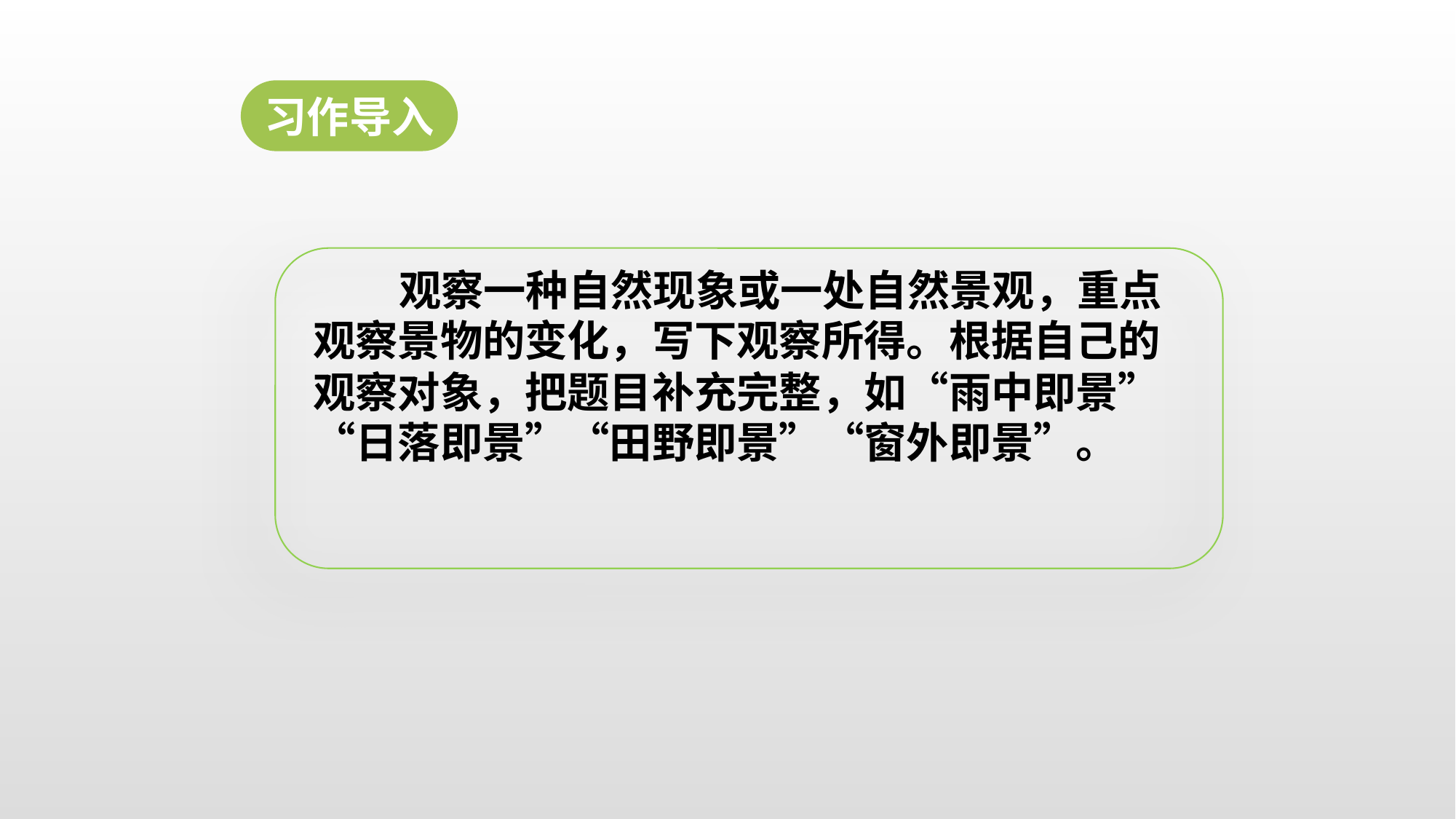

习作导入

观察一种自然现象或一处自然景观，重点观察景物的变化，写下观察所得。根据自己的观察对象，把题目补充完整，如“雨中即景”“日落即景”“田野即景”“窗外即景”。